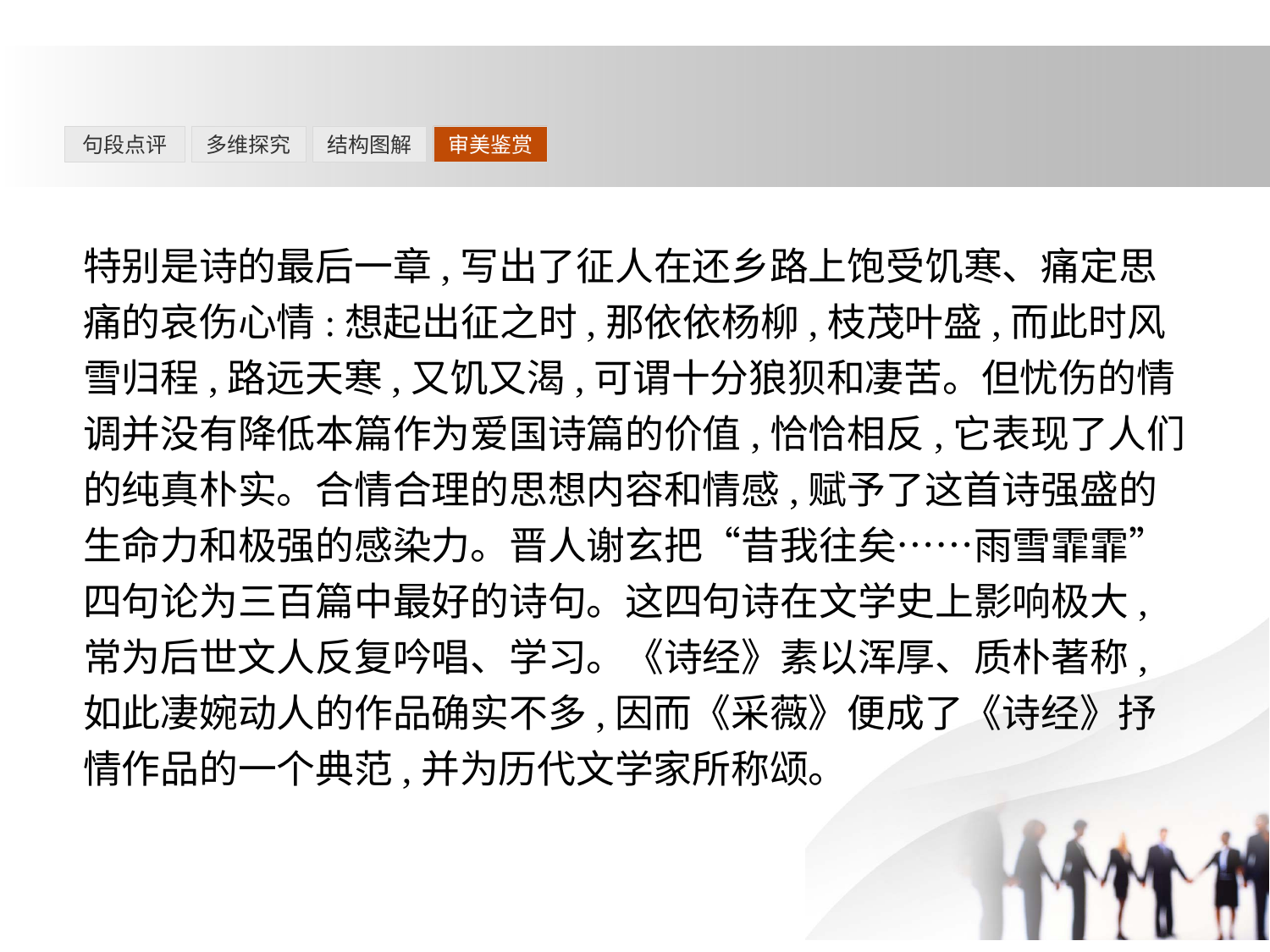

句段点评
多维探究
结构图解
审美鉴赏
特别是诗的最后一章,写出了征人在还乡路上饱受饥寒、痛定思痛的哀伤心情:想起出征之时,那依依杨柳,枝茂叶盛,而此时风雪归程,路远天寒,又饥又渴,可谓十分狼狈和凄苦。但忧伤的情调并没有降低本篇作为爱国诗篇的价值,恰恰相反,它表现了人们的纯真朴实。合情合理的思想内容和情感,赋予了这首诗强盛的生命力和极强的感染力。晋人谢玄把“昔我往矣……雨雪霏霏”四句论为三百篇中最好的诗句。这四句诗在文学史上影响极大,常为后世文人反复吟唱、学习。《诗经》素以浑厚、质朴著称,如此凄婉动人的作品确实不多,因而《采薇》便成了《诗经》抒情作品的一个典范,并为历代文学家所称颂。